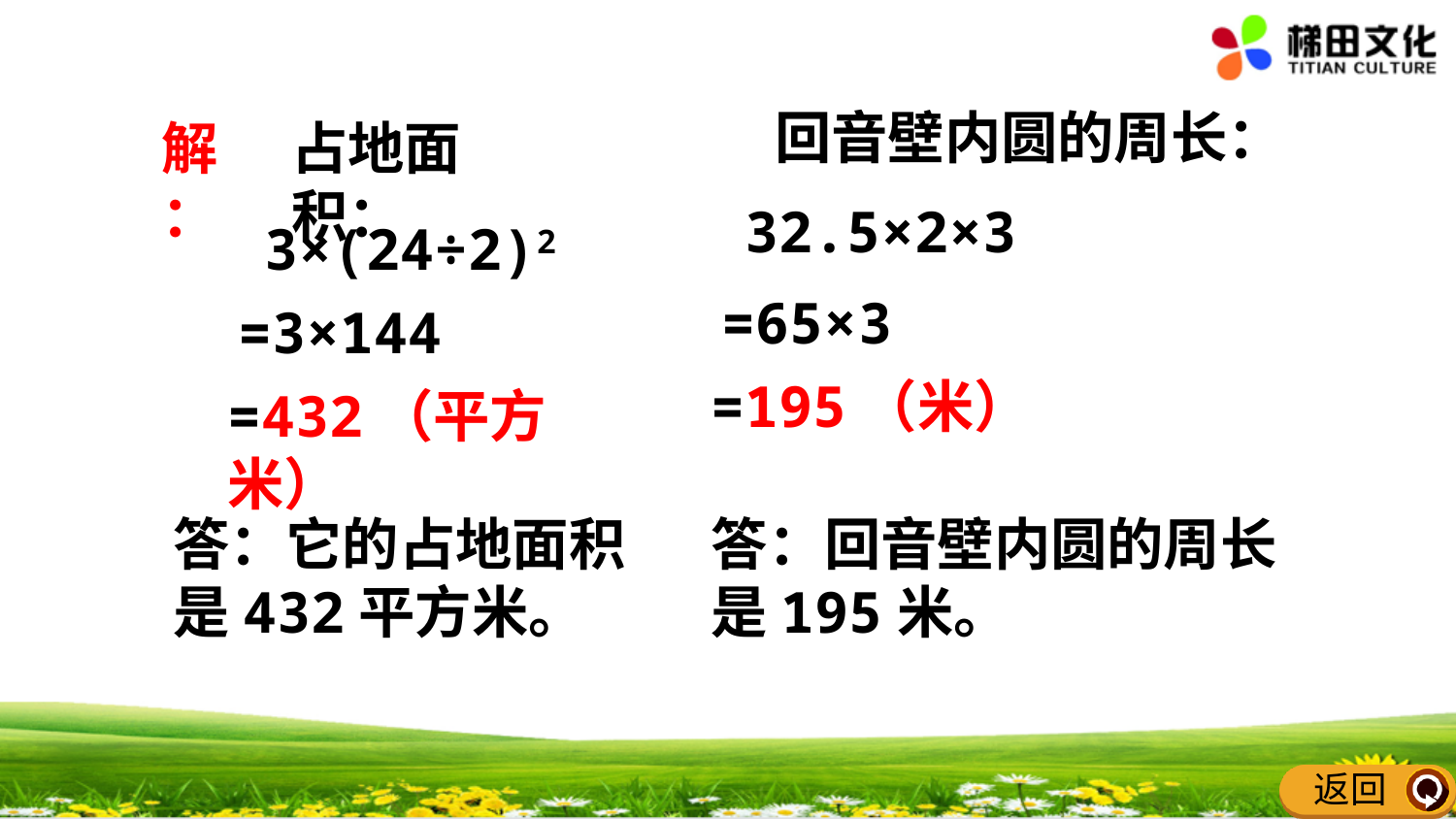

回音壁内圆的周长：
解：
占地面积：
32.5×2×3
3×(24÷2)2
=65×3
=3×144
=195（米）
=432（平方米）
答：它的占地面积是432平方米。
答：回音壁内圆的周长是195米。